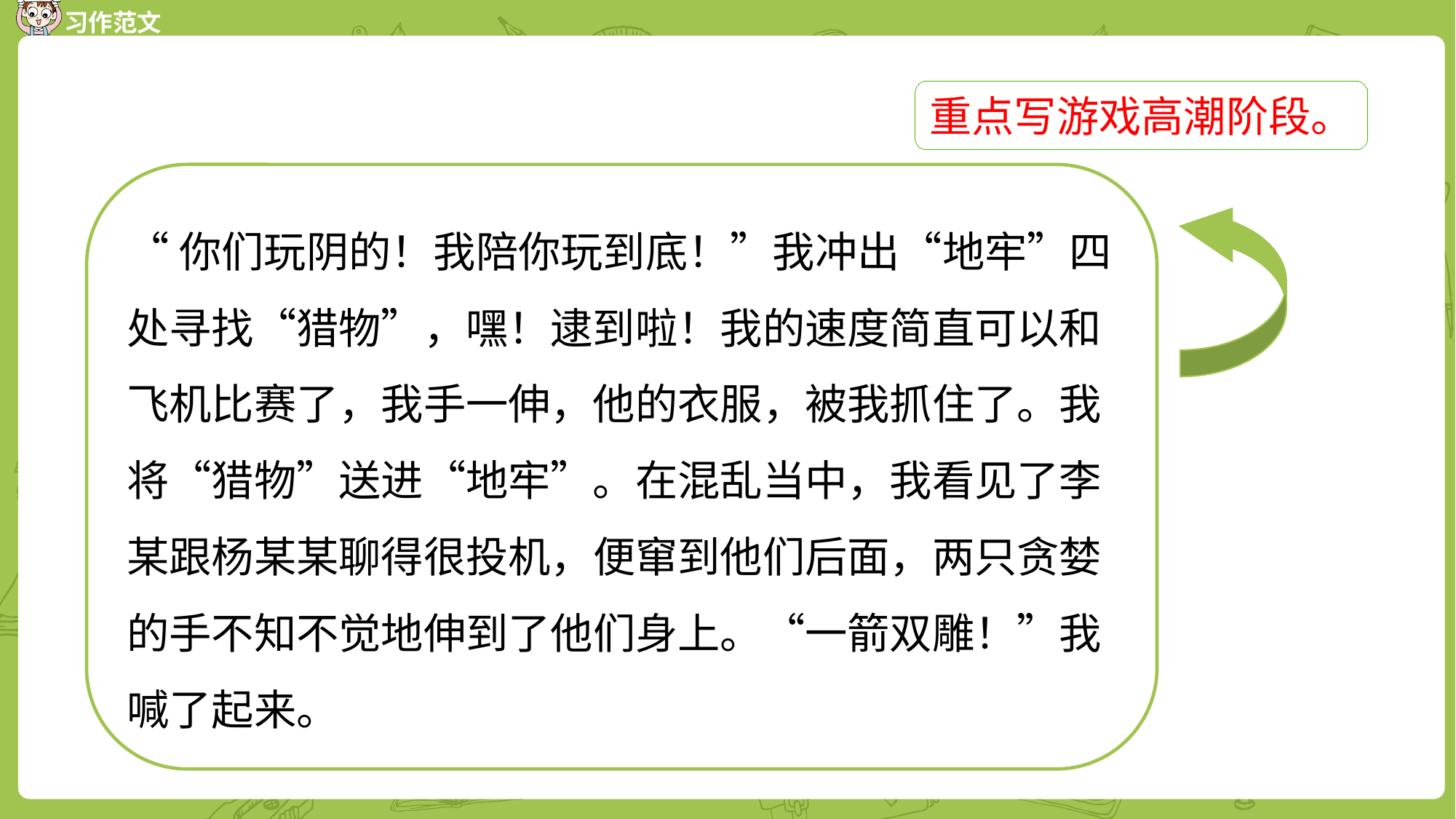

重点写游戏高潮阶段。
“你们玩阴的！我陪你玩到底！”我冲出“地牢”四处寻找“猎物”，嘿！逮到啦！我的速度简直可以和飞机比赛了，我手一伸，他的衣服，被我抓住了。我将“猎物”送进“地牢”。在混乱当中，我看见了李某跟杨某某聊得很投机，便窜到他们后面，两只贪婪的手不知不觉地伸到了他们身上。“一箭双雕！”我喊了起来。